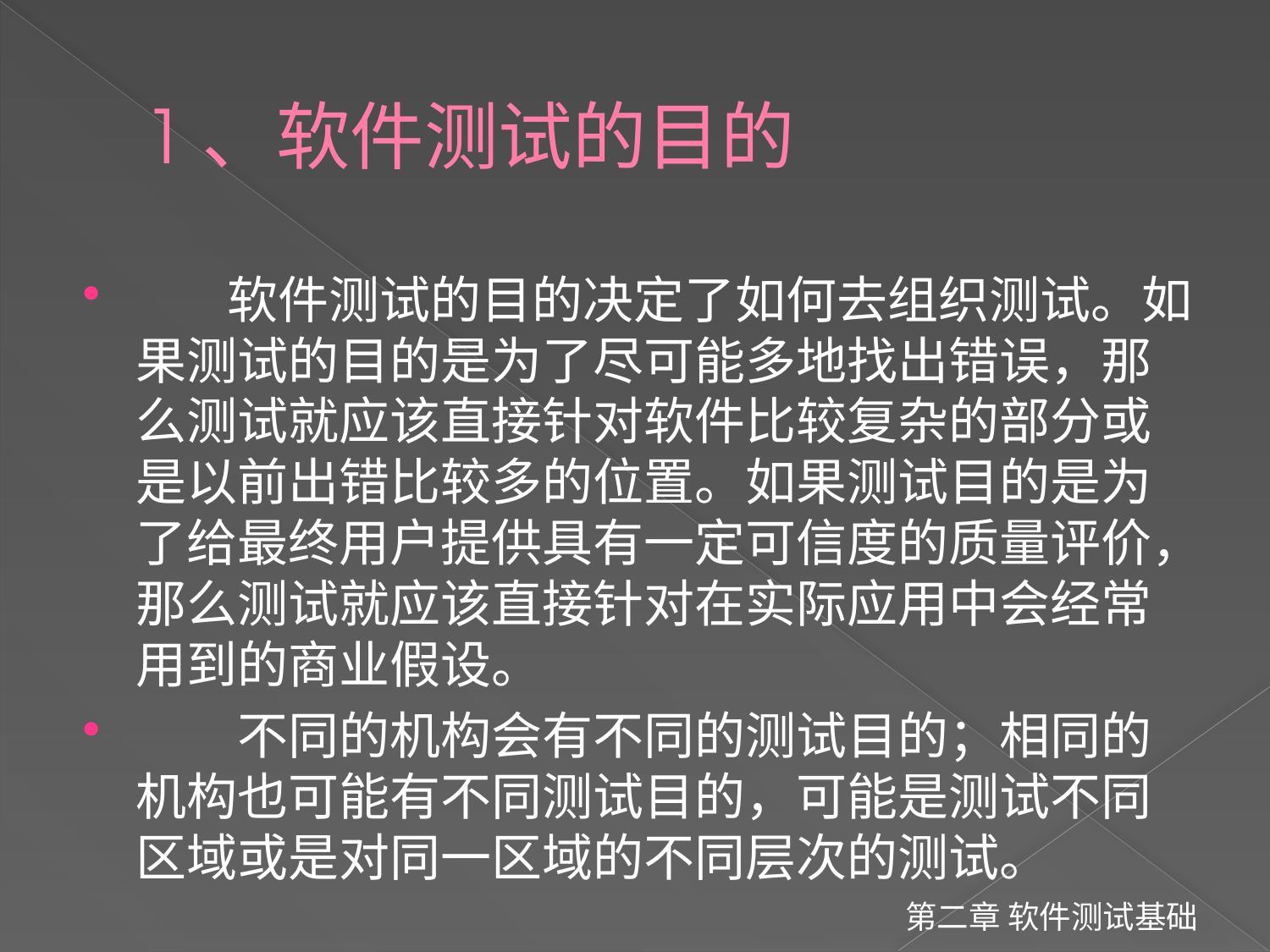

# 1、软件测试的目的
       软件测试的目的决定了如何去组织测试。如果测试的目的是为了尽可能多地找出错误，那么测试就应该直接针对软件比较复杂的部分或是以前出错比较多的位置。如果测试目的是为了给最终用户提供具有一定可信度的质量评价，那么测试就应该直接针对在实际应用中会经常用到的商业假设。
　　不同的机构会有不同的测试目的；相同的机构也可能有不同测试目的，可能是测试不同区域或是对同一区域的不同层次的测试。